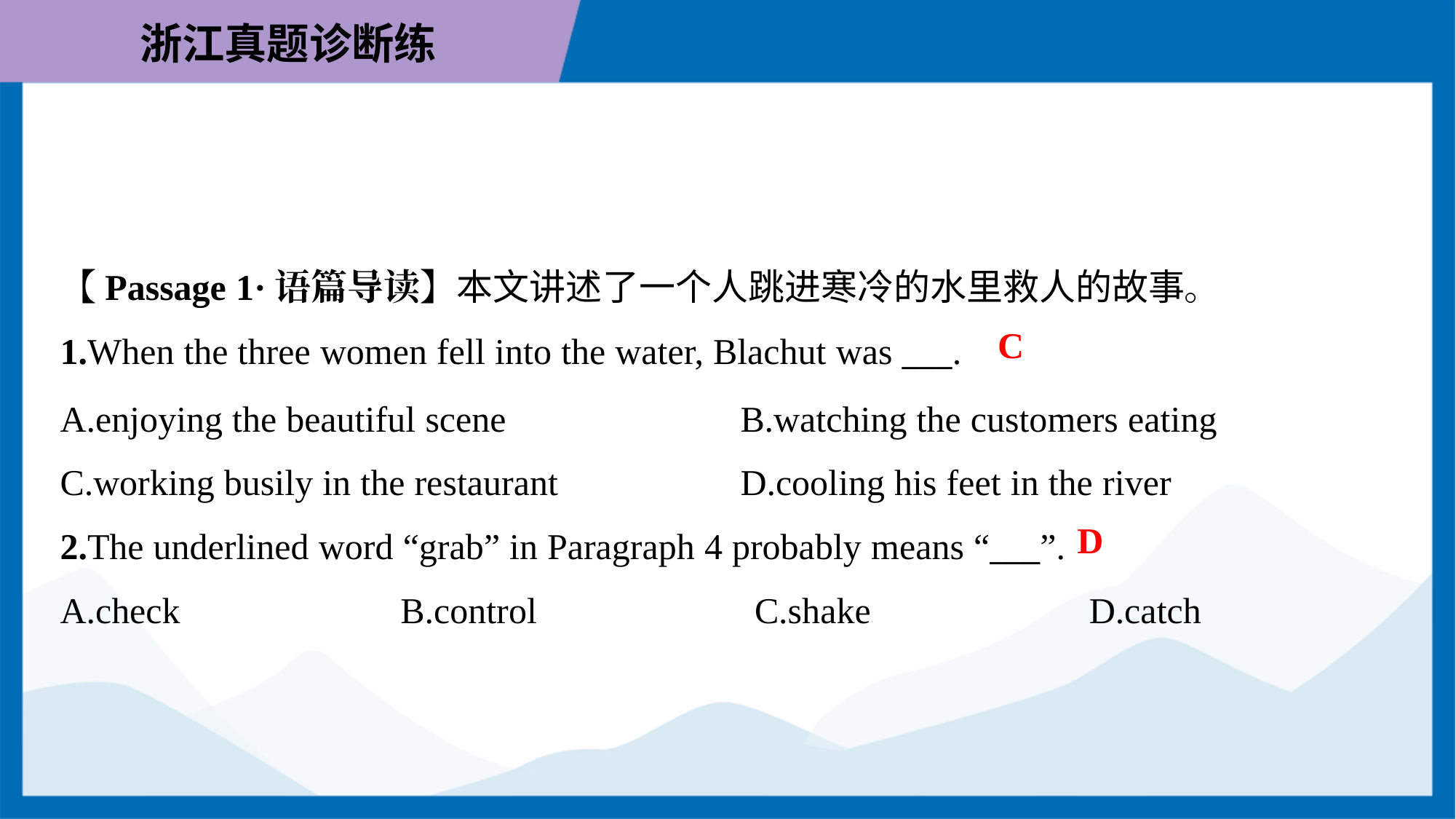

【Passage 1·语篇导读】本文讲述了一个人跳进寒冷的水里救人的故事。
C
1.When the three women fell into the water, Blachut was ___.
A.enjoying the beautiful scene	B.watching the customers eating
C.working busily in the restaurant	D.cooling his feet in the river
D
2.The underlined word “grab” in Paragraph 4 probably means “___”.
A.check	B.control	C.shake	D.catch